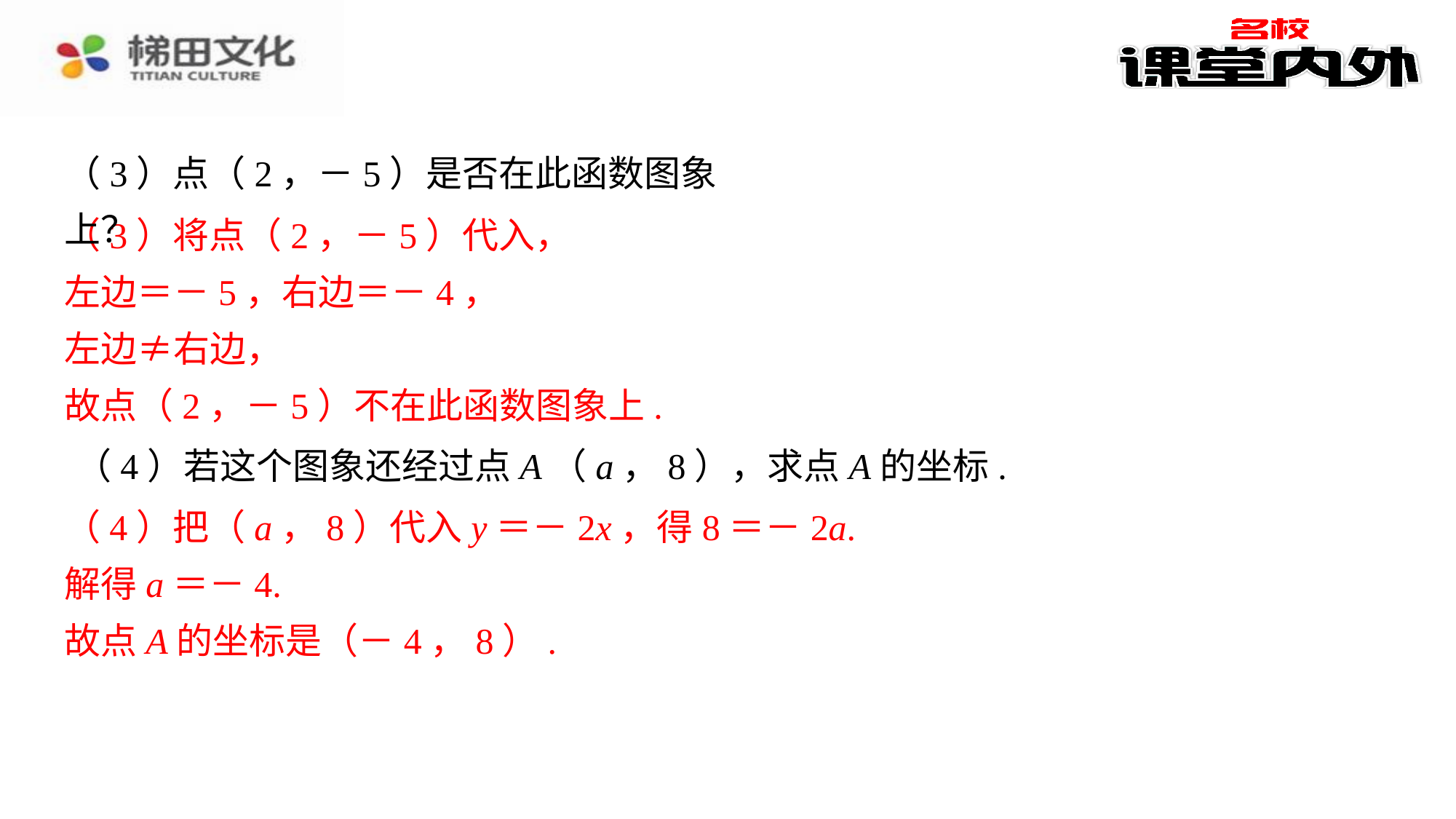

（2）图象如图所示.⁠
（3）点（2，－5）是否在此函数图象上？
  ⁠
（3）将点（2，－5）代入，
左边＝－5，右边＝－4，
左边≠右边，
故点（2，－5）不在此函数图象上.
（4）若这个图象还经过点A（a，8），求点A的坐标.
（4）把（a，8）代入y＝－2x，得8＝－2a.
解得a＝－4.
故点A的坐标是（－4，8）.